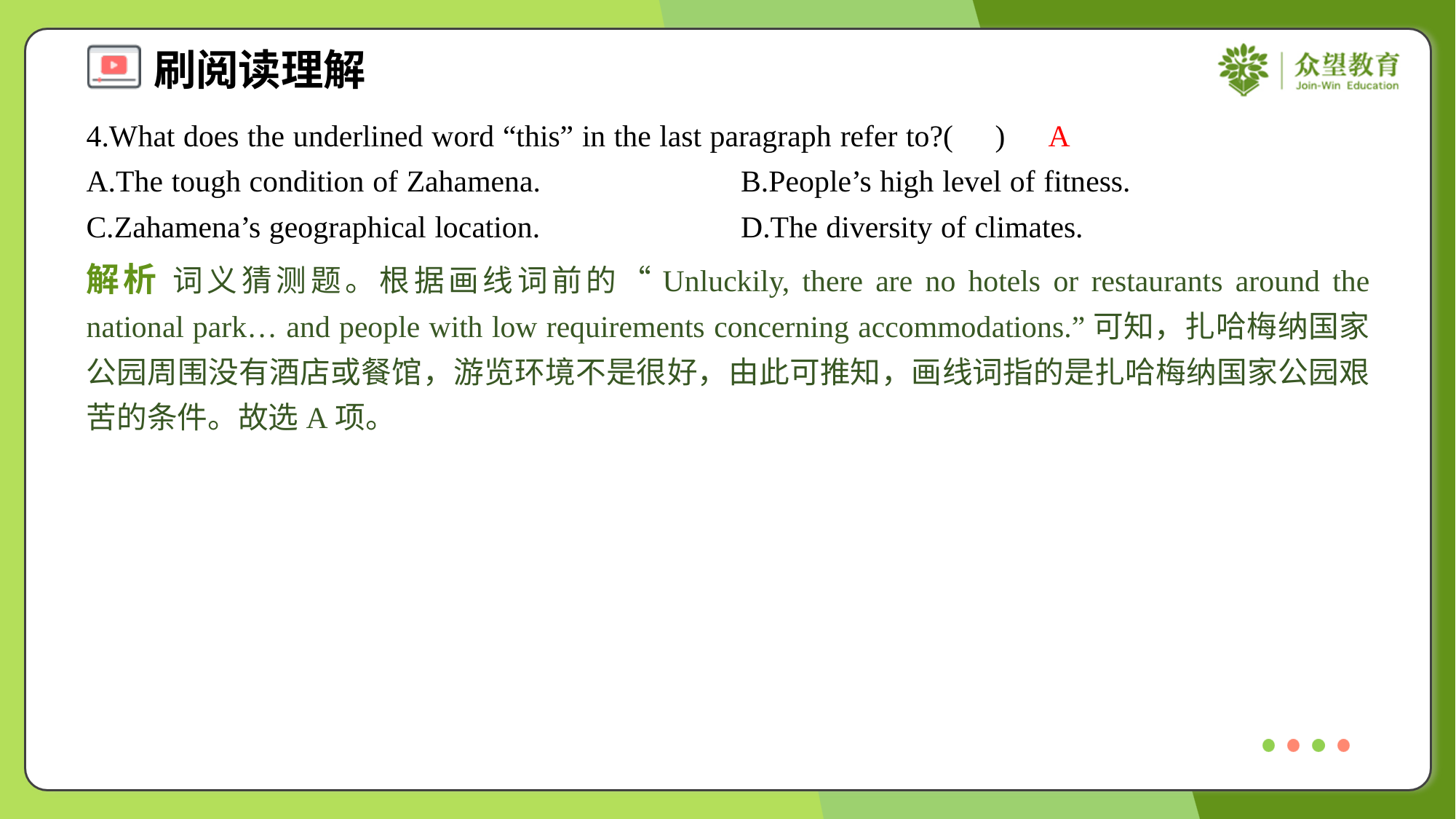

4.What does the underlined word “this” in the last paragraph refer to?(     )
A
A.The tough condition of Zahamena.	B.People’s high level of fitness.
C.Zahamena’s geographical location.	D.The diversity of climates.
解析 词义猜测题。根据画线词前的“Unluckily, there are no hotels or restaurants around the national park… and people with low requirements concerning accommodations.”可知，扎哈梅纳国家公园周围没有酒店或餐馆，游览环境不是很好，由此可推知，画线词指的是扎哈梅纳国家公园艰苦的条件。故选A项。